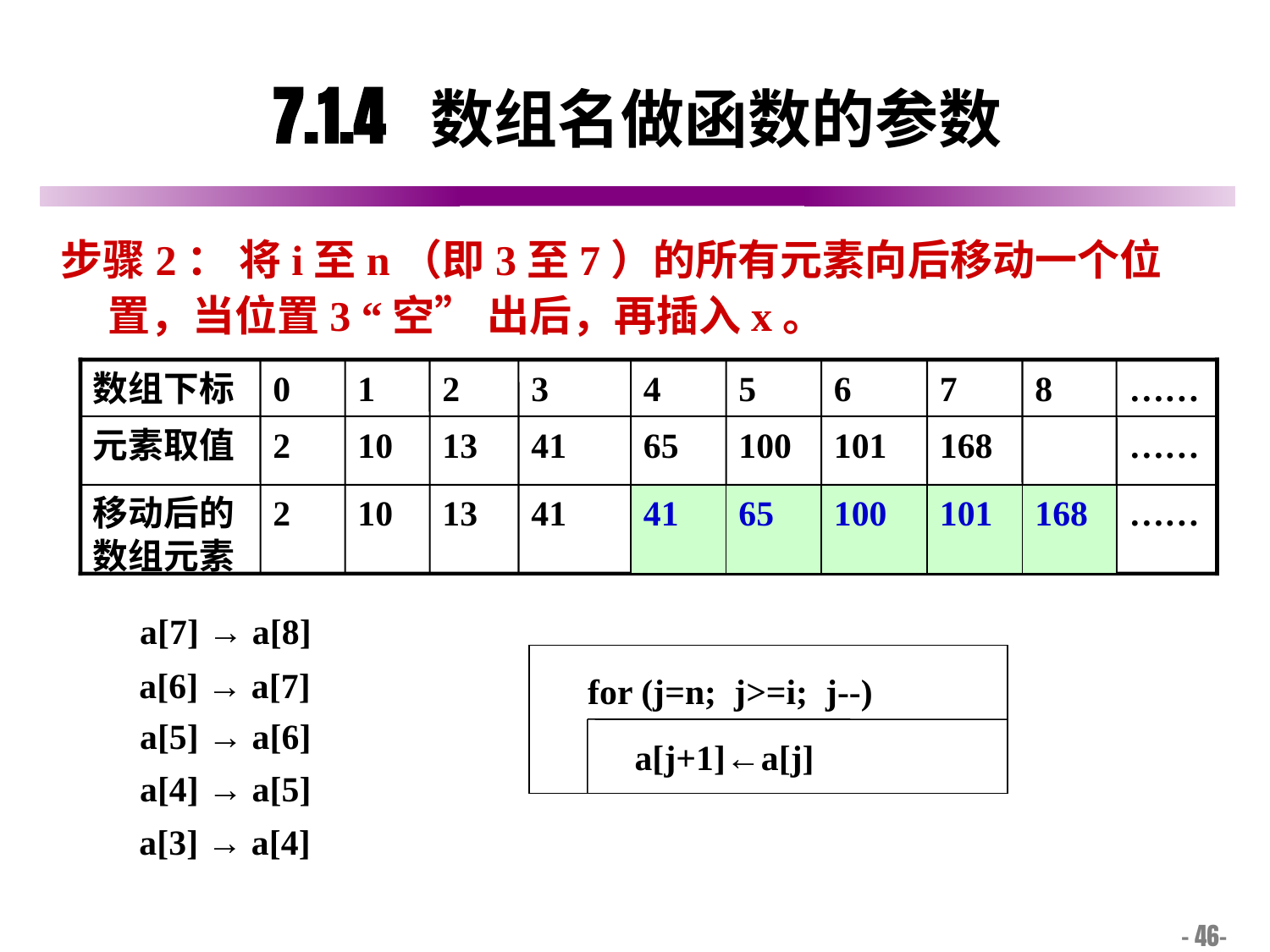

# 7.1.4  数组名做函数的参数
步骤2： 将i至n（即3至7）的所有元素向后移动一个位置，当位置3 “空” 出后，再插入x。
数组下标

0

1

2

3

4

5

6

7

8

……

元素取值

2
10
13
41
65
100
101
168

……
移动后的数组元素

2
10
13
41
65
100
101
168
……

41
65
100
101
168
a[7] → a[8]

for (j=n;  j>=i;  j--)

a[j+1]←a[j]
a[6] → a[7]
a[5] → a[6]
a[4] → a[5]
a[3] → a[4]
 - 46-